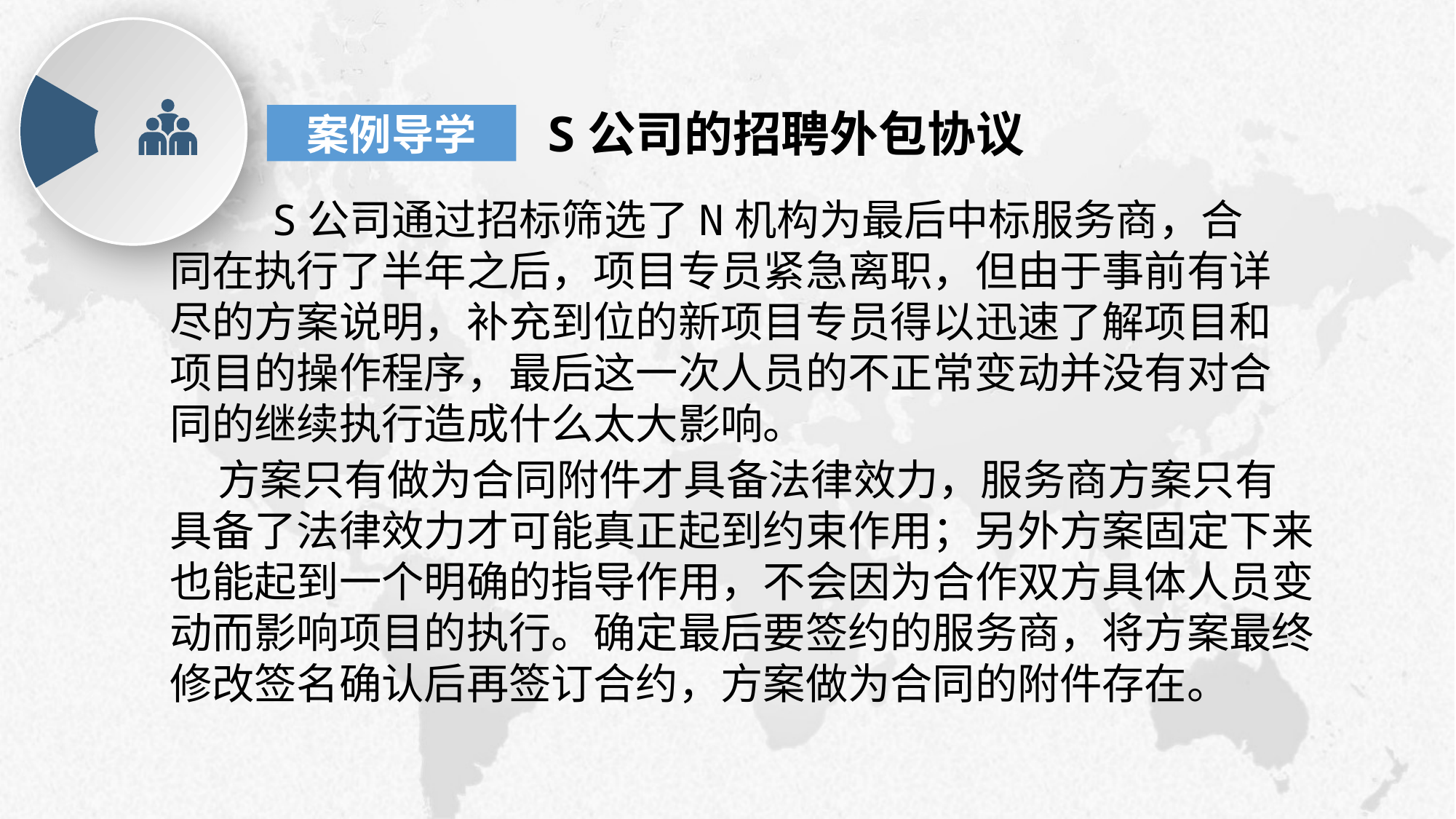

S公司的招聘外包协议
案例导学
    S公司通过招标筛选了N机构为最后中标服务商，合同在执行了半年之后，项目专员紧急离职，但由于事前有详尽的方案说明，补充到位的新项目专员得以迅速了解项目和项目的操作程序，最后这一次人员的不正常变动并没有对合同的继续执行造成什么太大影响。
e7d195523061f1c0deeec63e560781cfd59afb0ea006f2a87ABB68BF51EA6619813959095094C18C62A12F549504892A4AAA8C1554C6663626E05CA27F281A14E6983772AFC3FB97135759321DEA3D70CCCB10945EC5A0322096E752803368C2184698845E3CCD6DB7F651295A8E4F3FDC19EA64A2B4A4AC1434B55AAE41CF0BF61B375C23F3039959E085EE760725AA
    方案只有做为合同附件才具备法律效力，服务商方案只有具备了法律效力才可能真正起到约束作用；另外方案固定下来也能起到一个明确的指导作用，不会因为合作双方具体人员变动而影响项目的执行。确定最后要签约的服务商，将方案最终修改签名确认后再签订合约，方案做为合同的附件存在。